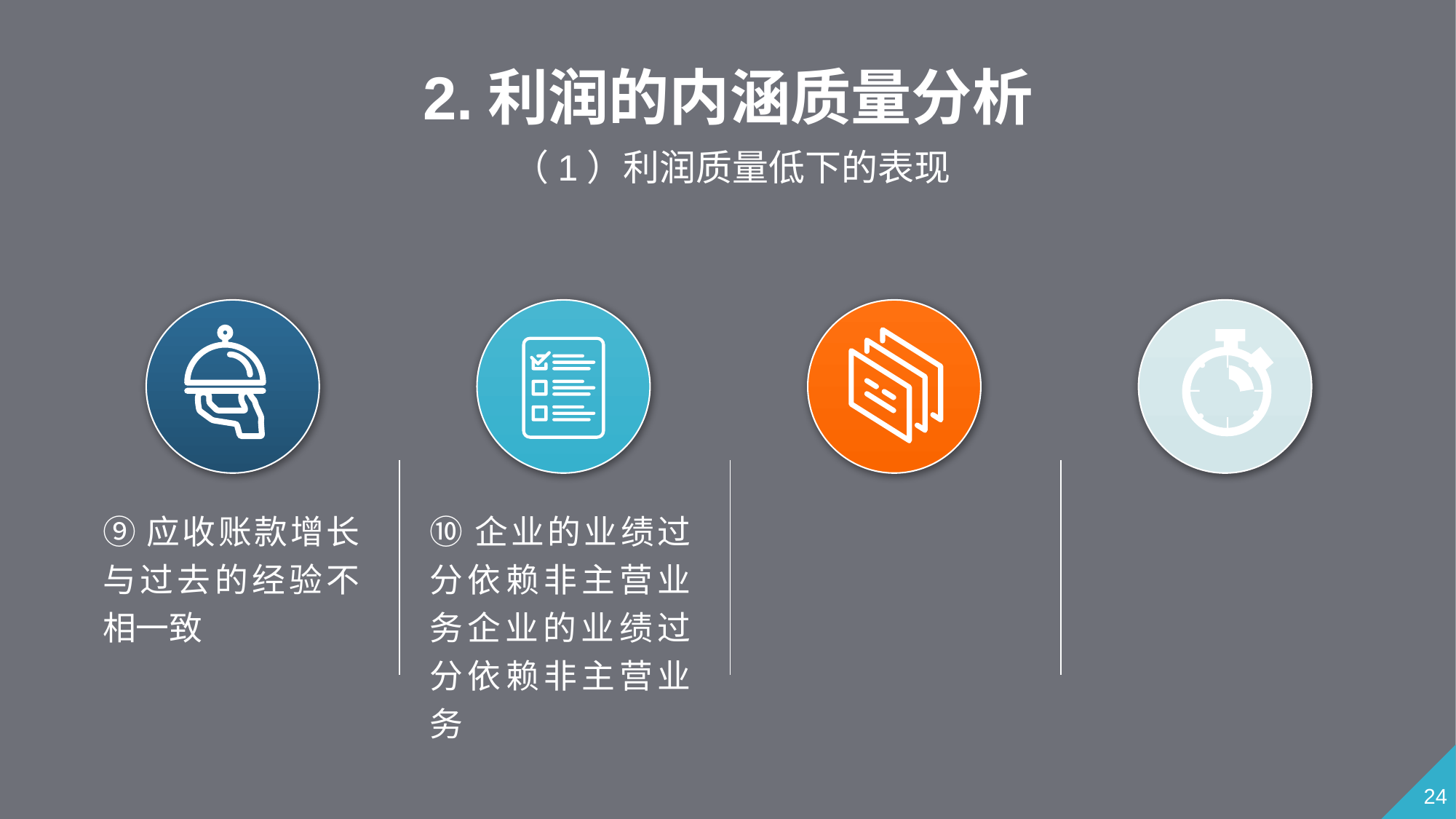

2.利润的内涵质量分析
（1）利润质量低下的表现

⑨应收账款增长与过去的经验不相一致
⑩企业的业绩过分依赖非主营业务企业的业绩过分依赖非主营业务